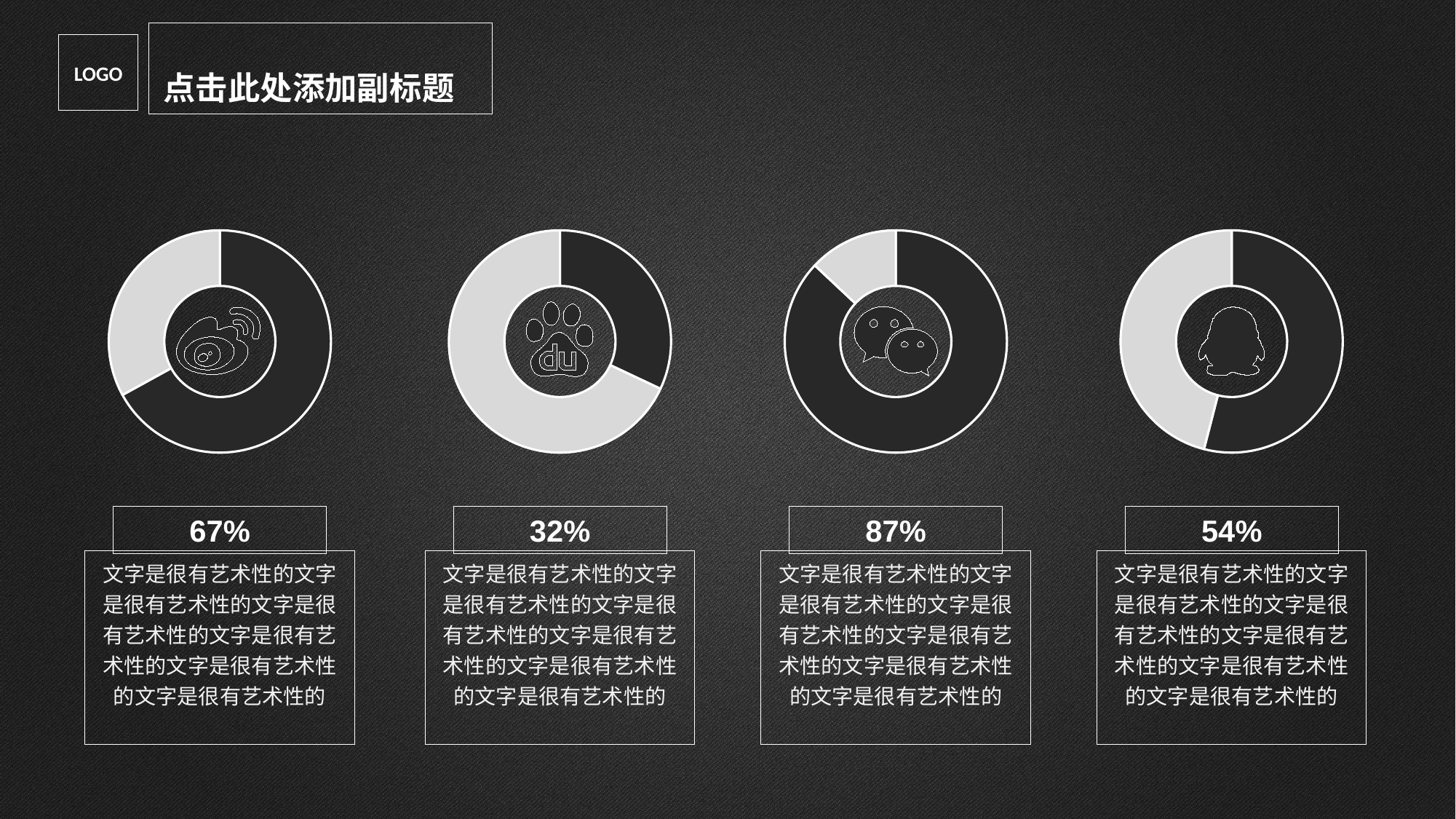

点击此处添加副标题
LOGO

### Chart

| Category | 市场占比 |
|---|---|
| 类别1  | 0.67 |
| 类别2 | 0.33 |

### Chart

| Category | 市场占比 |
|---|---|
| 类别1  | 0.32 |
| 类别2 | 0.68 |

### Chart

| Category | 市场占比 |
|---|---|
| 类别1  | 0.87 |
| 类别2 | 0.13 |

### Chart

| Category | 市场占比 |
|---|---|
| 类别1  | 0.54 |
| 类别2 | 0.46 |
67%
文字是很有艺术性的文字是很有艺术性的文字是很有艺术性的文字是很有艺术性的文字是很有艺术性的文字是很有艺术性的

32%
文字是很有艺术性的文字是很有艺术性的文字是很有艺术性的文字是很有艺术性的文字是很有艺术性的文字是很有艺术性的

87%
文字是很有艺术性的文字是很有艺术性的文字是很有艺术性的文字是很有艺术性的文字是很有艺术性的文字是很有艺术性的

54%
文字是很有艺术性的文字是很有艺术性的文字是很有艺术性的文字是很有艺术性的文字是很有艺术性的文字是很有艺术性的